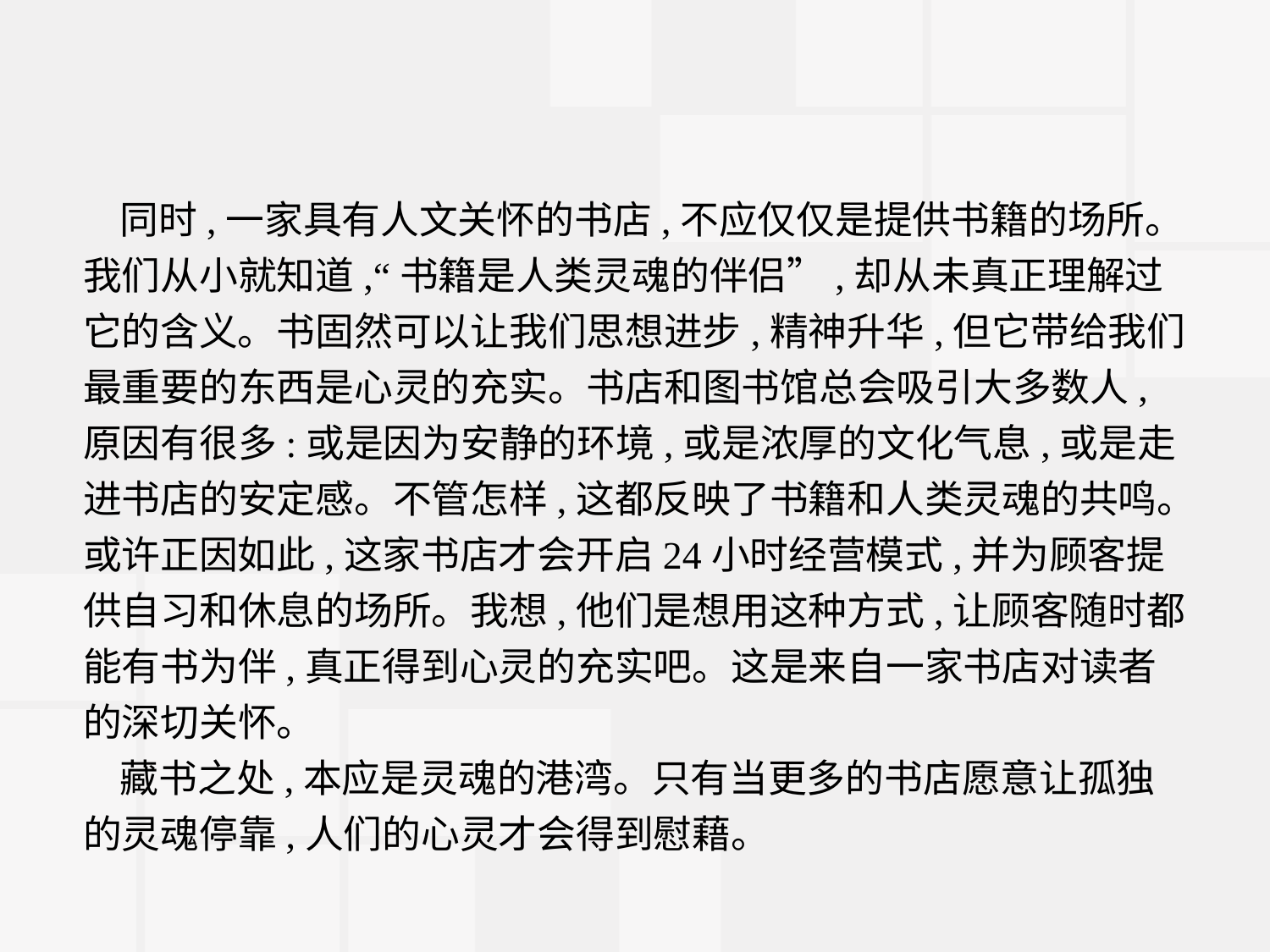

同时,一家具有人文关怀的书店,不应仅仅是提供书籍的场所。我们从小就知道,“书籍是人类灵魂的伴侣”,却从未真正理解过它的含义。书固然可以让我们思想进步,精神升华,但它带给我们最重要的东西是心灵的充实。书店和图书馆总会吸引大多数人,原因有很多:或是因为安静的环境,或是浓厚的文化气息,或是走进书店的安定感。不管怎样,这都反映了书籍和人类灵魂的共鸣。或许正因如此,这家书店才会开启24小时经营模式,并为顾客提供自习和休息的场所。我想,他们是想用这种方式,让顾客随时都能有书为伴,真正得到心灵的充实吧。这是来自一家书店对读者的深切关怀。
藏书之处,本应是灵魂的港湾。只有当更多的书店愿意让孤独的灵魂停靠,人们的心灵才会得到慰藉。